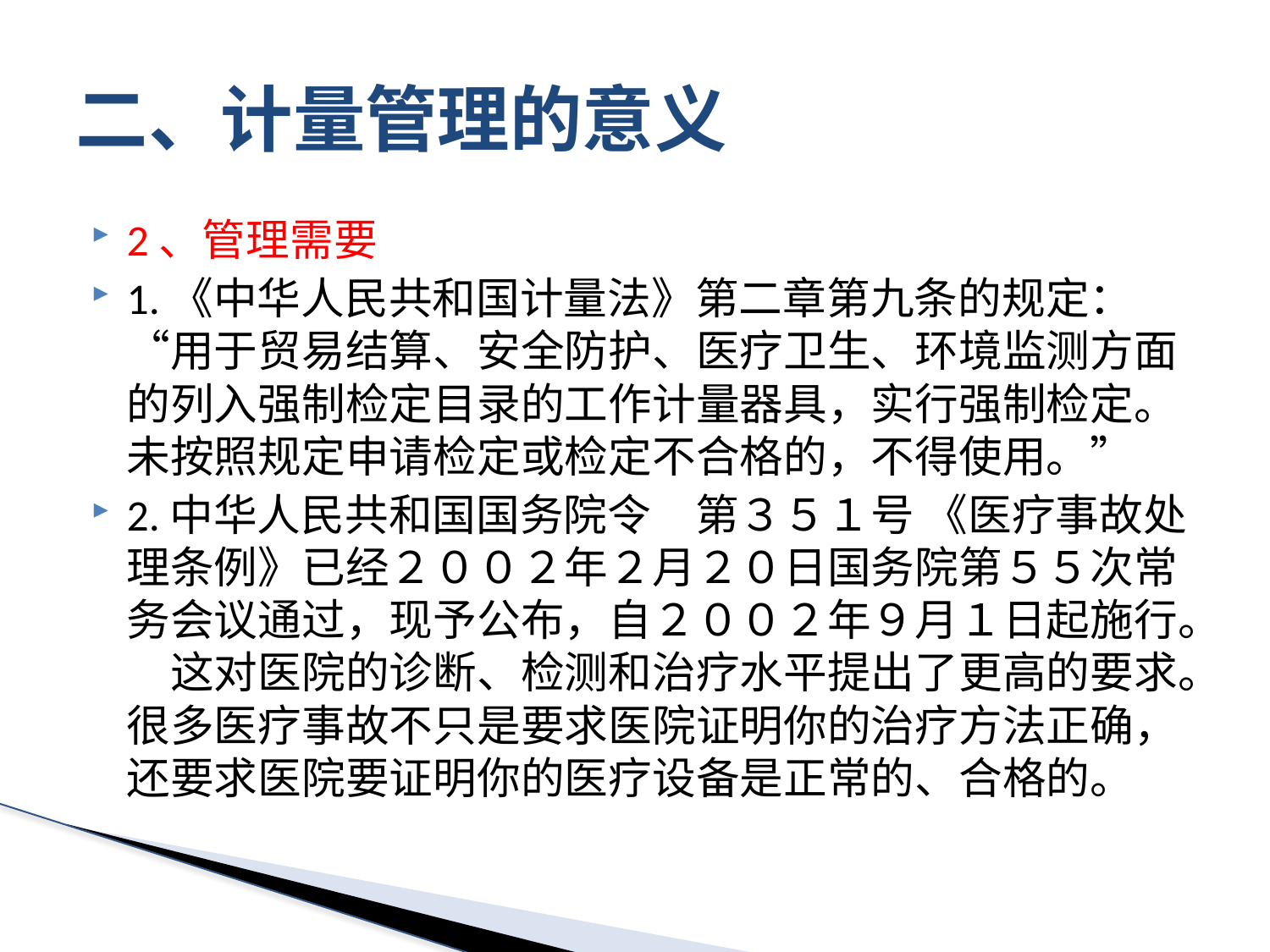

# 二、计量管理的意义
2、管理需要
1.《中华人民共和国计量法》第二章第九条的规定：“用于贸易结算、安全防护、医疗卫生、环境监测方面的列入强制检定目录的工作计量器具，实行强制检定。未按照规定申请检定或检定不合格的，不得使用。”
2.中华人民共和国国务院令　第３５１号 《医疗事故处理条例》已经２００２年２月２０日国务院第５５次常务会议通过，现予公布，自２００２年９月１日起施行。　这对医院的诊断、检测和治疗水平提出了更高的要求。很多医疗事故不只是要求医院证明你的治疗方法正确，还要求医院要证明你的医疗设备是正常的、合格的。